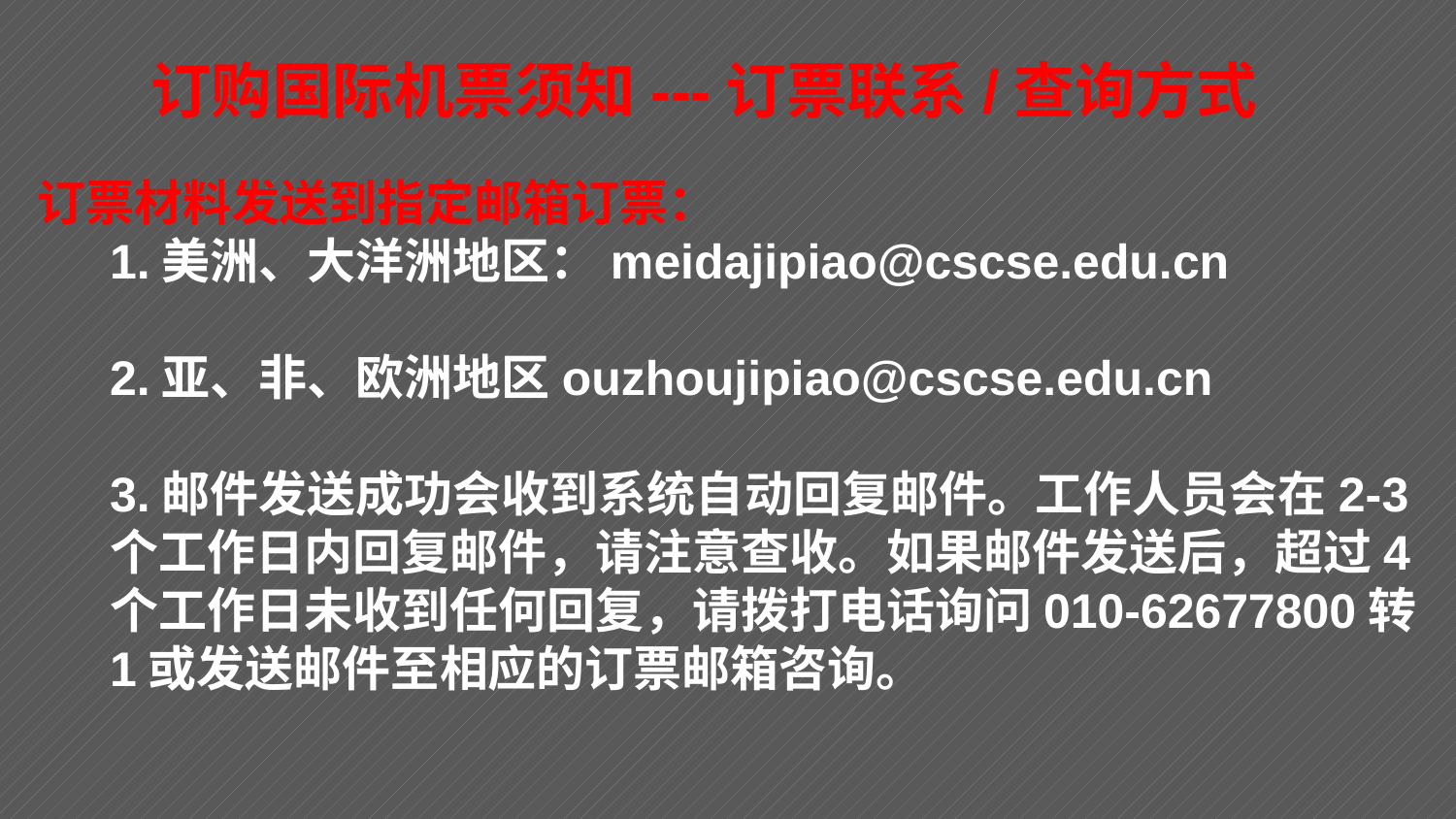

订购国际机票须知---订票联系/查询方式
订票材料发送到指定邮箱订票：
1.美洲、大洋洲地区：meidajipiao@cscse.edu.cn

2.亚、非、欧洲地区ouzhoujipiao@cscse.edu.cn

3.邮件发送成功会收到系统自动回复邮件。工作人员会在2-3个工作日内回复邮件，请注意查收。如果邮件发送后，超过4个工作日未收到任何回复，请拨打电话询问010-62677800转1或发送邮件至相应的订票邮箱咨询。